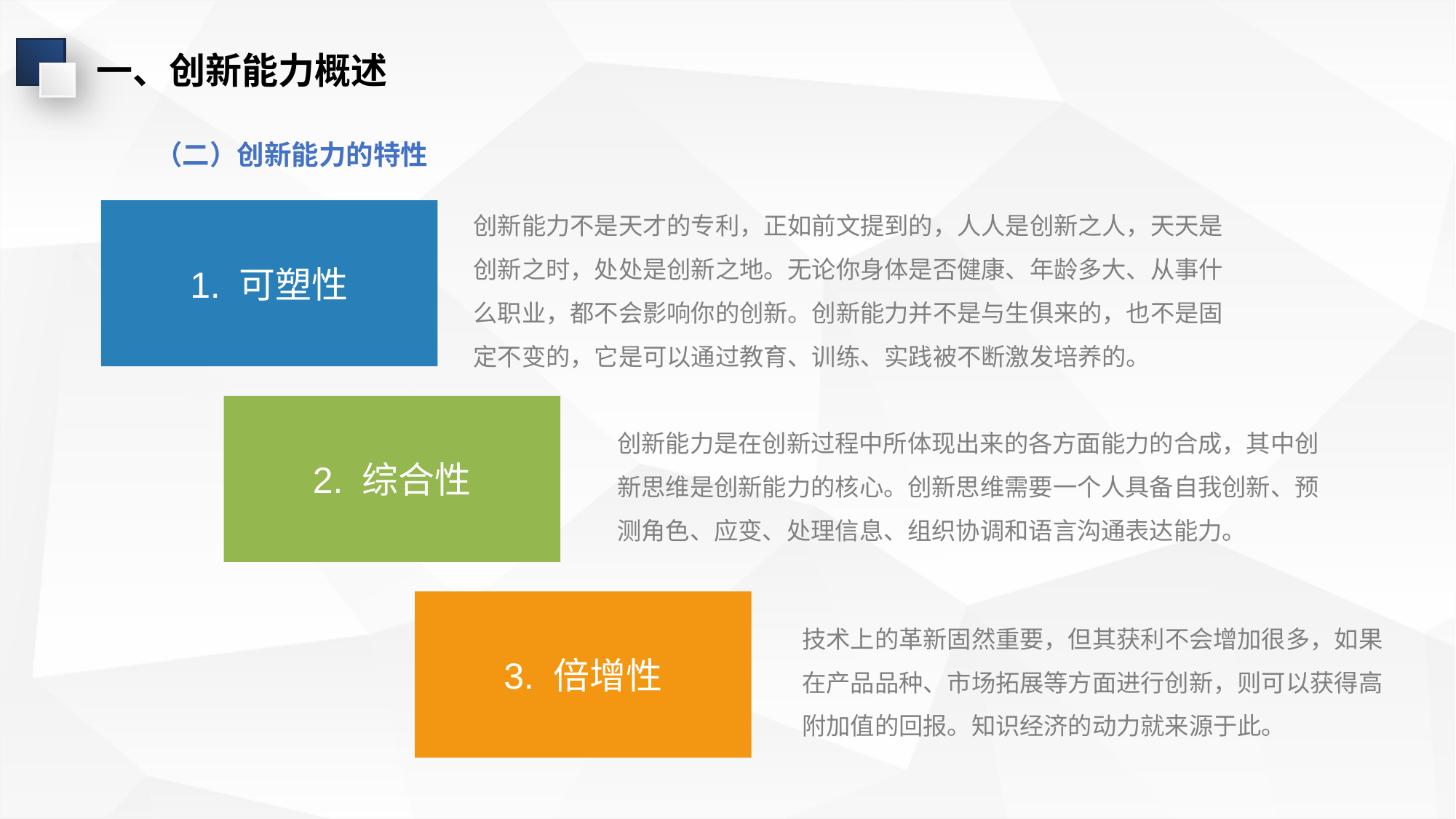

一、创新能力概述
（二）创新能力的特性
创新能力不是天才的专利，正如前文提到的，人人是创新之人，天天是创新之时，处处是创新之地。无论你身体是否健康、年龄多大、从事什么职业，都不会影响你的创新。创新能力并不是与生俱来的，也不是固定不变的，它是可以通过教育、训练、实践被不断激发培养的。
1. 可塑性
2. 综合性
创新能力是在创新过程中所体现出来的各方面能力的合成，其中创新思维是创新能力的核心。创新思维需要一个人具备自我创新、预测角色、应变、处理信息、组织协调和语言沟通表达能力。
3. 倍增性
技术上的革新固然重要，但其获利不会增加很多，如果在产品品种、市场拓展等方面进行创新，则可以获得高附加值的回报。知识经济的动力就来源于此。